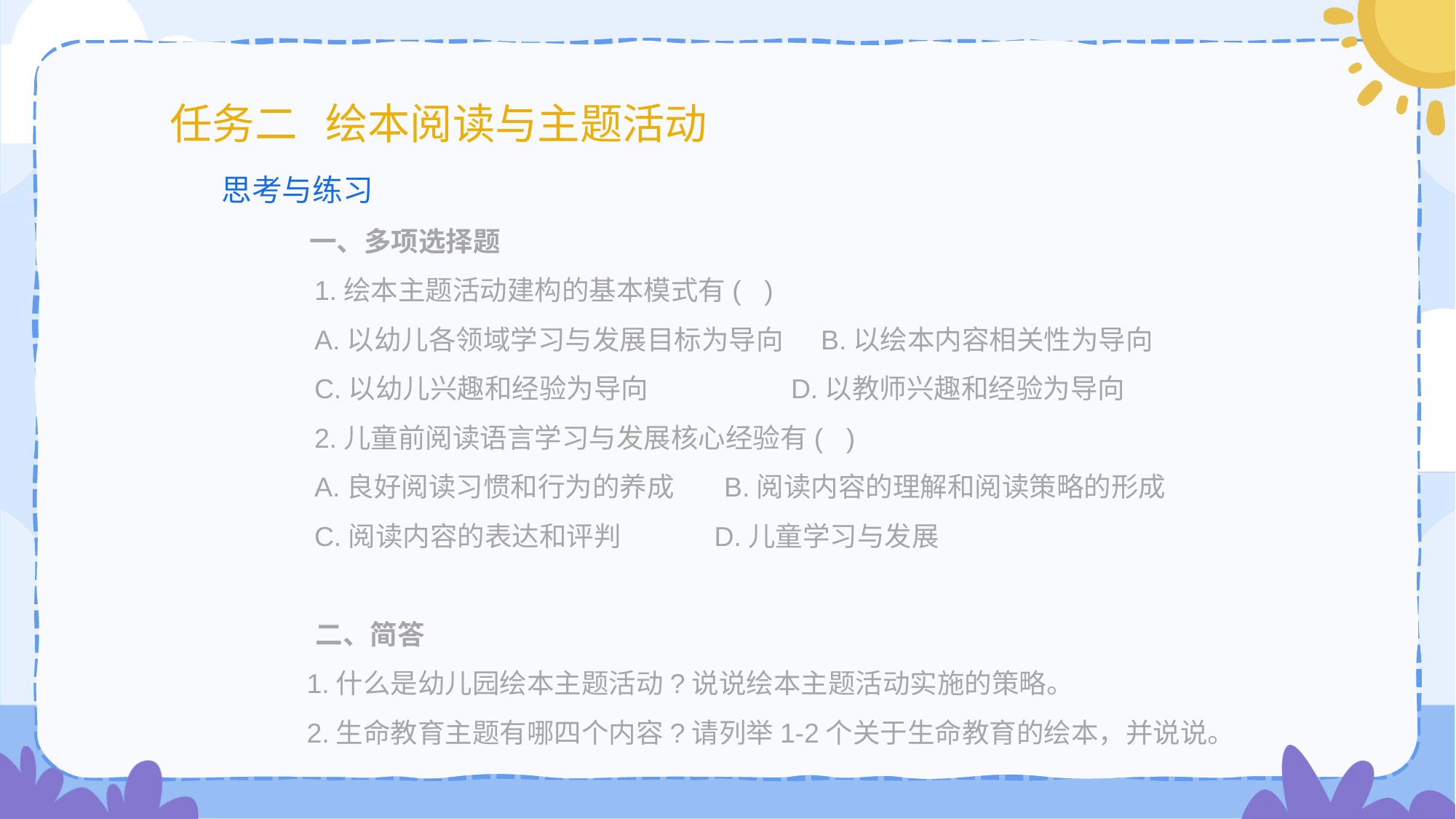

# 任务二   绘本阅读与主题活动
思考与练习
        一、多项选择题
        1.绘本主题活动建构的基本模式有(   )
        A.以幼儿各领域学习与发展目标为导向     B.以绘本内容相关性为导向
        C.以幼儿兴趣和经验为导向                      D.以教师兴趣和经验为导向
        2.儿童前阅读语言学习与发展核心经验有(   )
        A.良好阅读习惯和行为的养成       B.阅读内容的理解和阅读策略的形成
        C.阅读内容的表达和评判              D.儿童学习与发展

         二、简答
       1.什么是幼儿园绘本主题活动?说说绘本主题活动实施的策略。
       2.生命教育主题有哪四个内容?请列举1-2个关于生命教育的绘本，并说说。